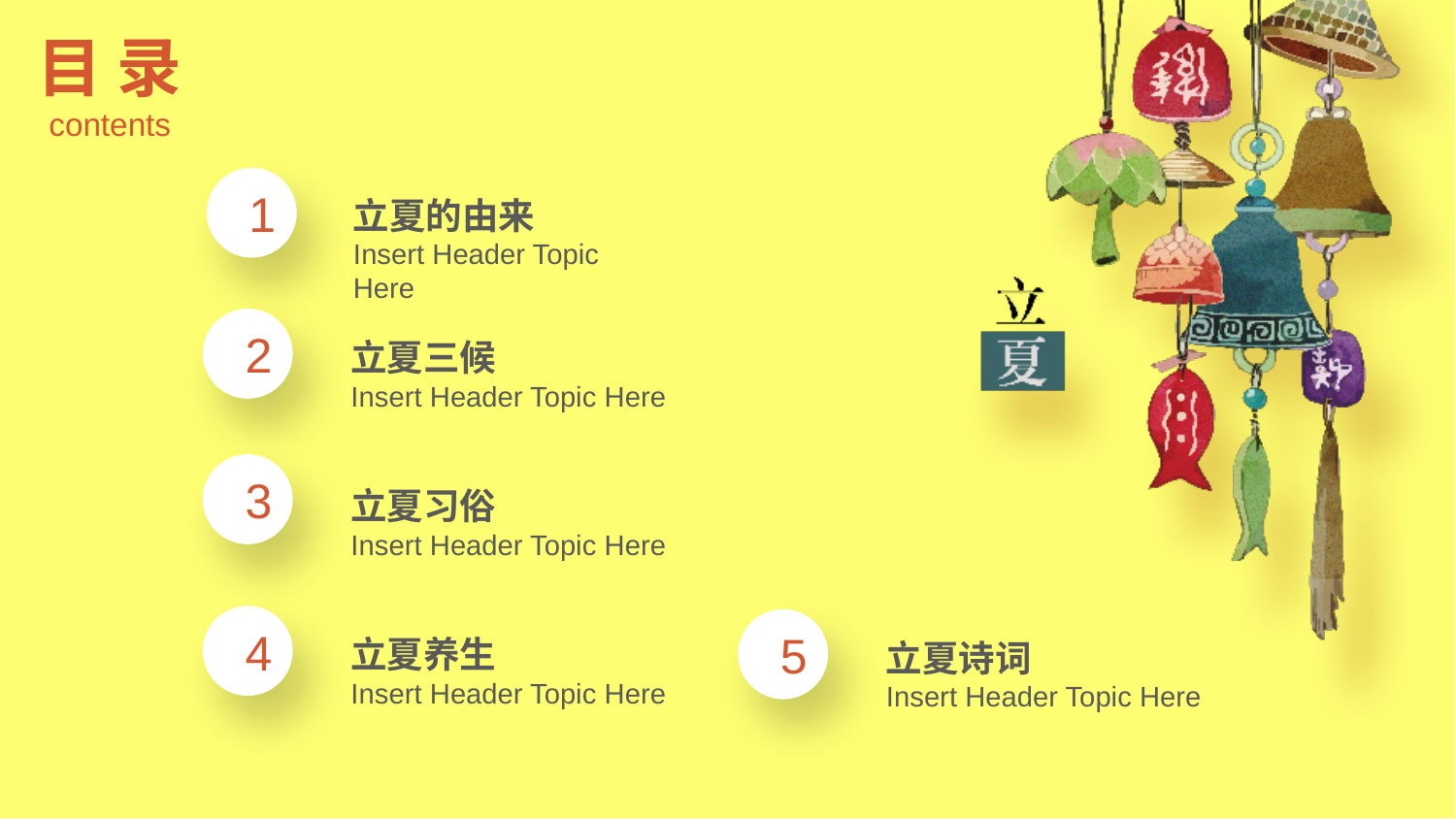

目 录
contents
立夏的由来
Insert Header Topic Here

1
立夏三候
Insert Header Topic Here

2

立夏习俗
Insert Header Topic Here
3
立夏养生
Insert Header Topic Here

立夏诗词
Insert Header Topic Here

4
5